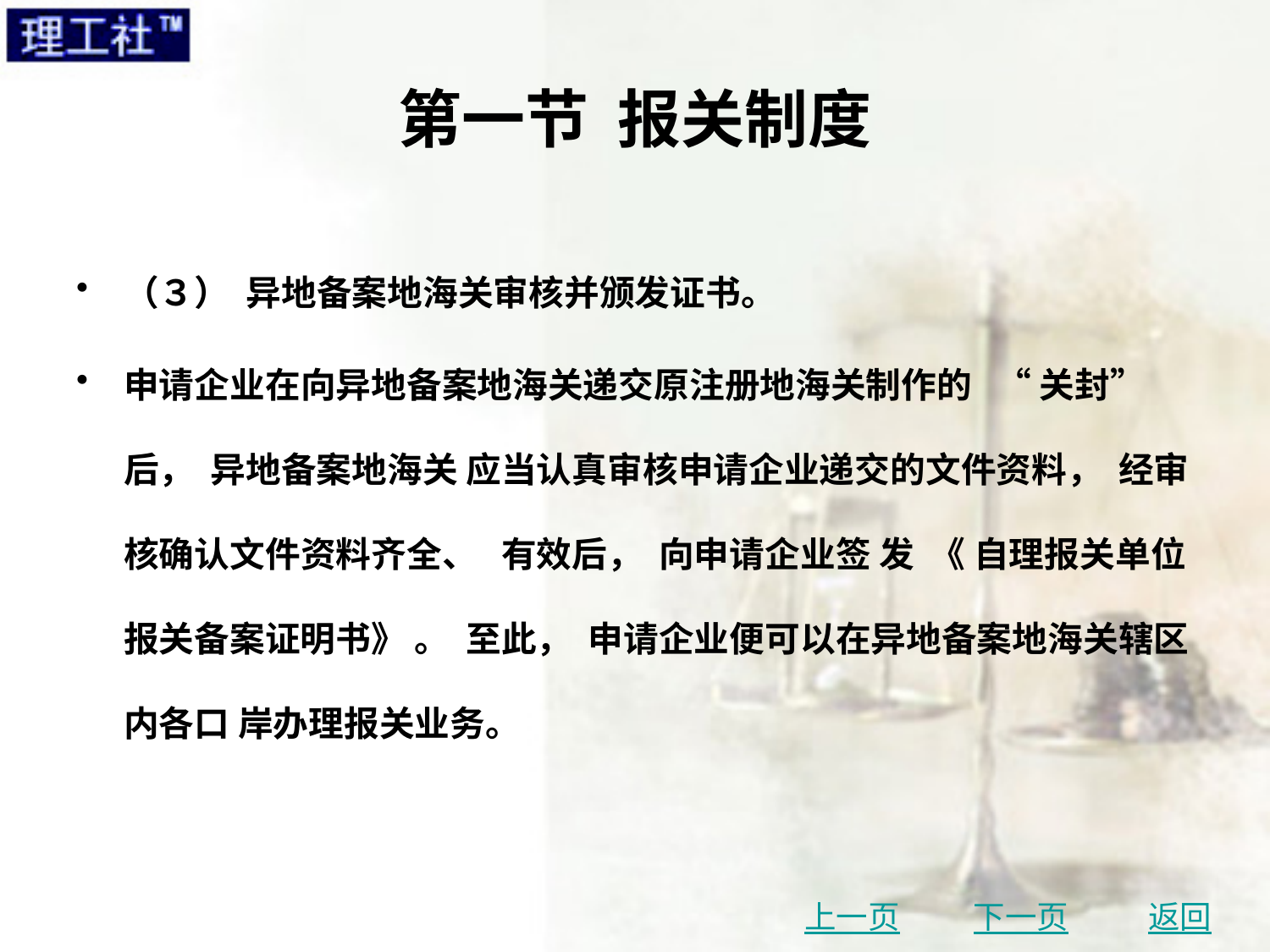

# 第一节  报关制度
（３）  异地备案地海关审核并颁发证书。
申请企业在向异地备案地海关递交原注册地海关制作的   “ 关封”   后，  异地备案地海关 应当认真审核申请企业递交的文件资料，  经审核确认文件资料齐全、   有效后，  向申请企业签 发  《 自理报关单位报关备案证明书》 。  至此，  申请企业便可以在异地备案地海关辖区内各口 岸办理报关业务。

上一页
下一页
返回